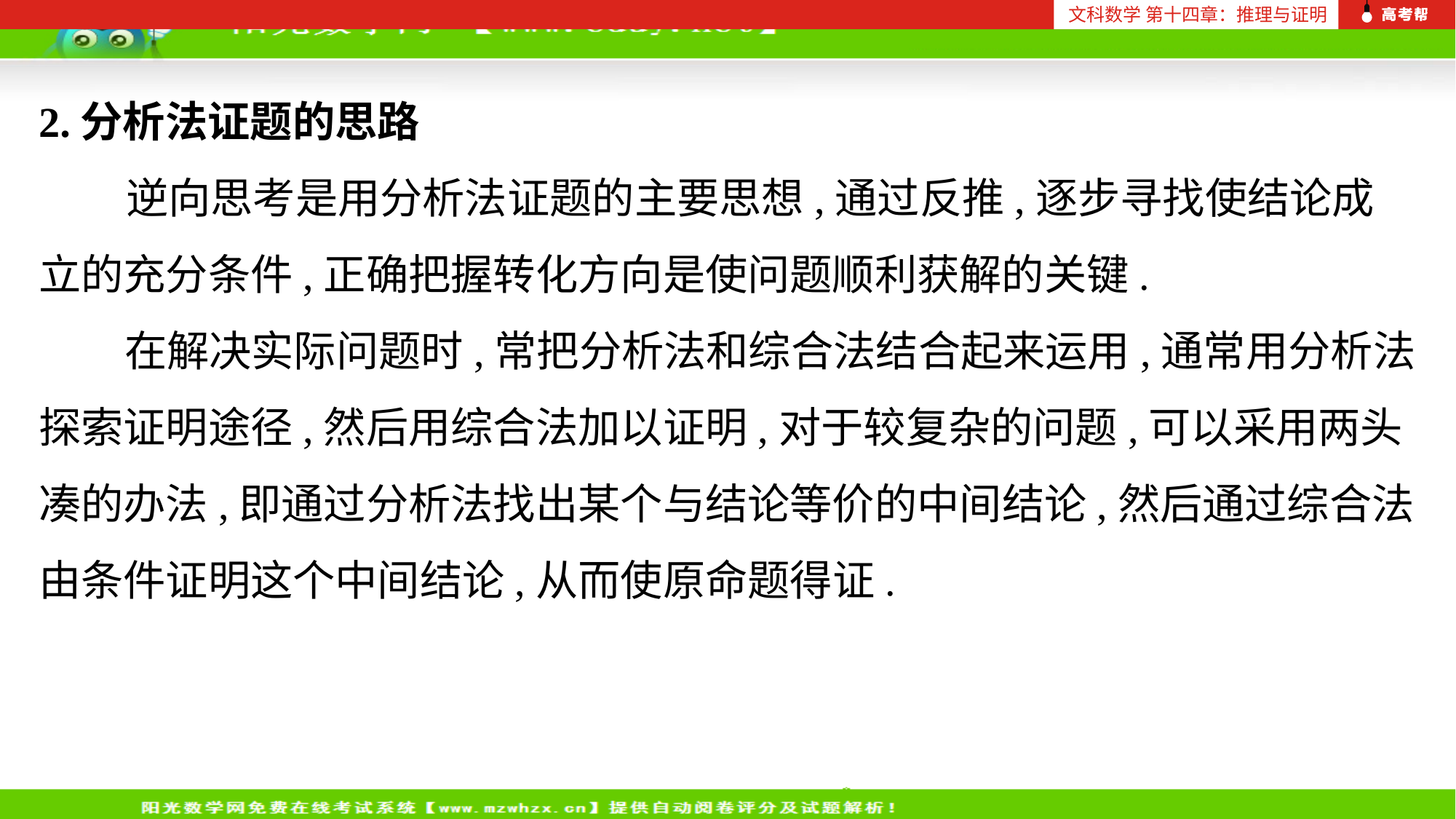

文科数学 第十四章：推理与证明

2.分析法证题的思路
        逆向思考是用分析法证题的主要思想,通过反推,逐步寻找使结论成立的充分条件,正确把握转化方向是使问题顺利获解的关键.
        在解决实际问题时,常把分析法和综合法结合起来运用,通常用分析法探索证明途径,然后用综合法加以证明,对于较复杂的问题,可以采用两头凑的办法,即通过分析法找出某个与结论等价的中间结论,然后通过综合法由条件证明这个中间结论,从而使原命题得证.